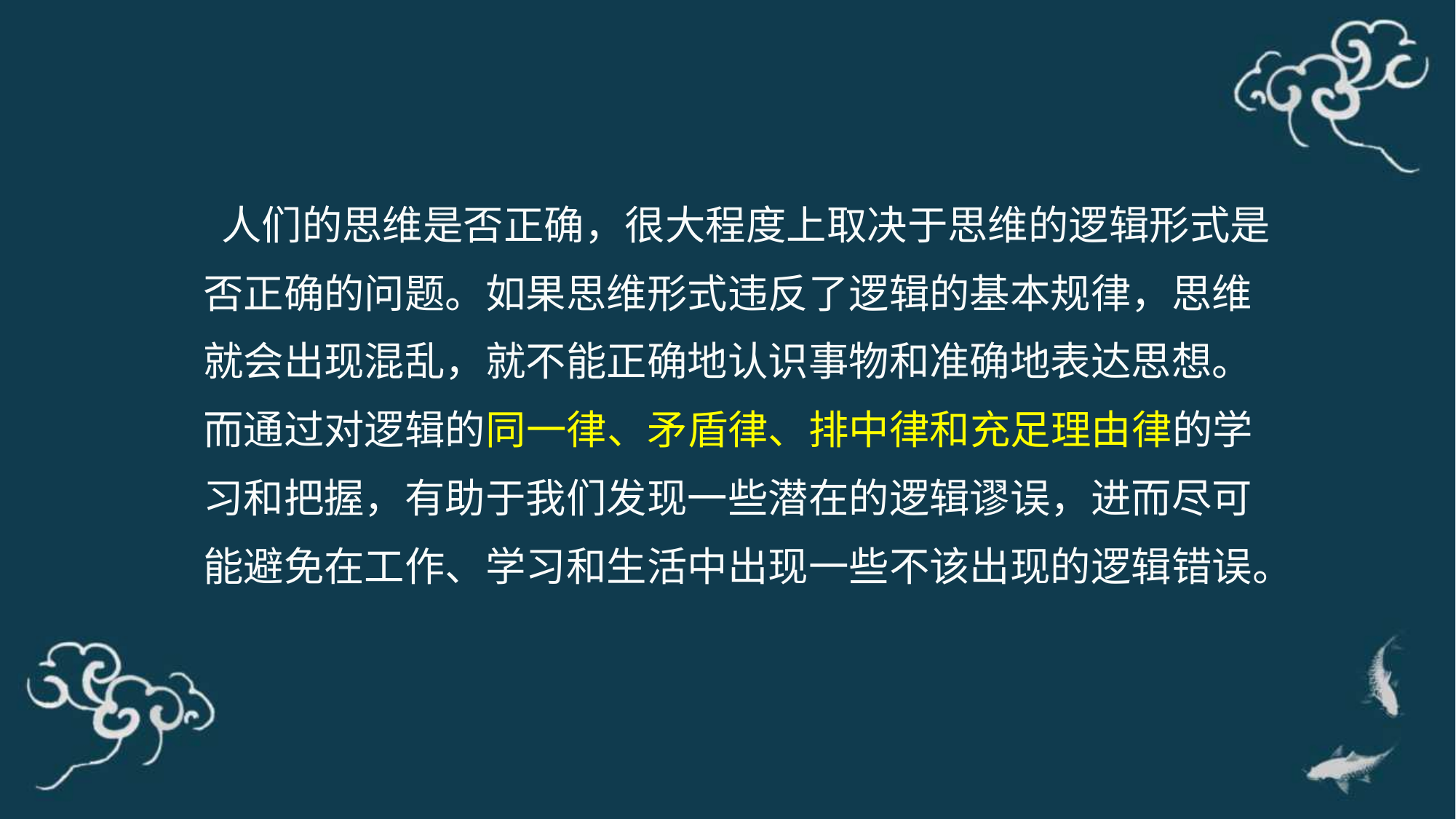

人们的思维是否正确，很大程度上取决于思维的逻辑形式是否正确的问题。如果思维形式违反了逻辑的基本规律，思维就会出现混乱，就不能正确地认识事物和准确地表达思想。而通过对逻辑的同一律、矛盾律、排中律和充足理由律的学习和把握，有助于我们发现一些潜在的逻辑谬误，进而尽可能避免在工作、学习和生活中出现一些不该出现的逻辑错误。